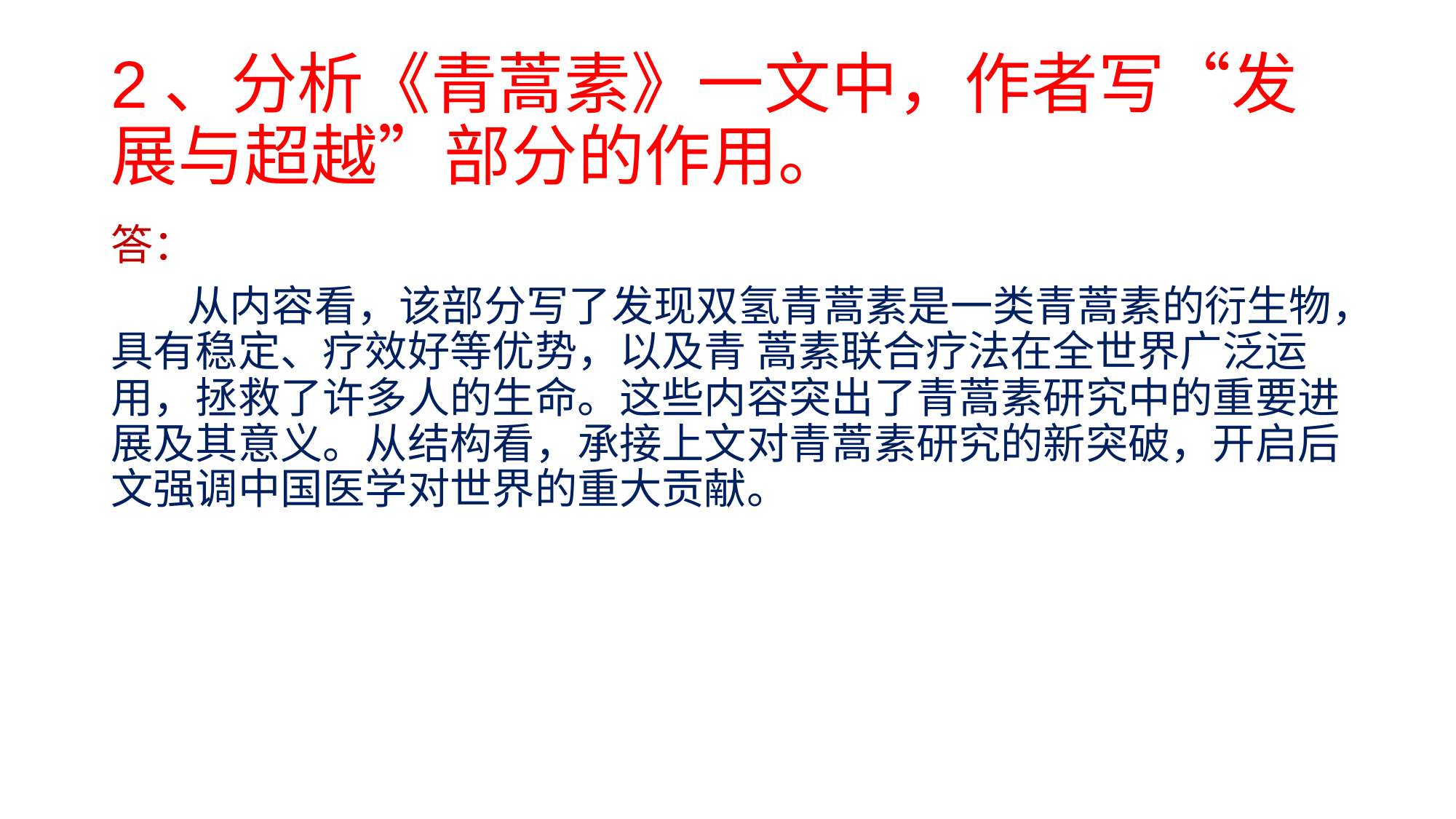

# 2、分析《青蒿素》一文中，作者写“发展与超越”部分的作用。
答：
       从内容看，该部分写了发现双氢青蒿素是一类青蒿素的衍生物，具有稳定、疗效好等优势，以及青 蒿素联合疗法在全世界广泛运用，拯救了许多人的生命。这些内容突出了青蒿素研究中的重要进展及其意义。从结构看，承接上文对青蒿素研究的新突破，开启后文强调中国医学对世界的重大贡献。